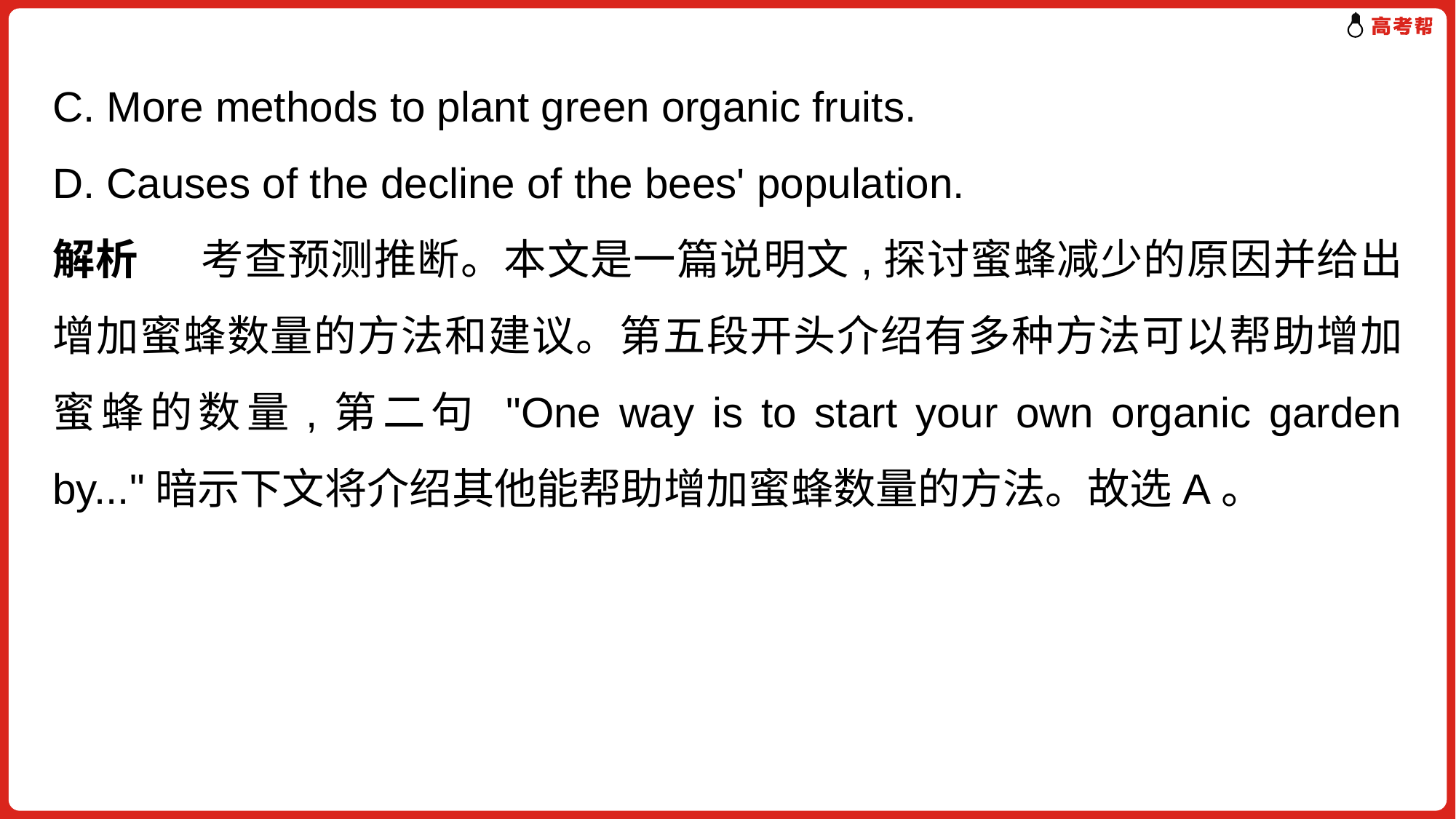

C. More methods to plant green organic fruits.
D. Causes of the decline of the bees' population.
解析      考查预测推断。本文是一篇说明文,探讨蜜蜂减少的原因并给出增加蜜蜂数量的方法和建议。第五段开头介绍有多种方法可以帮助增加蜜蜂的数量,第二句 "One way is to start your own organic garden by..."暗示下文将介绍其他能帮助增加蜜蜂数量的方法。故选A。